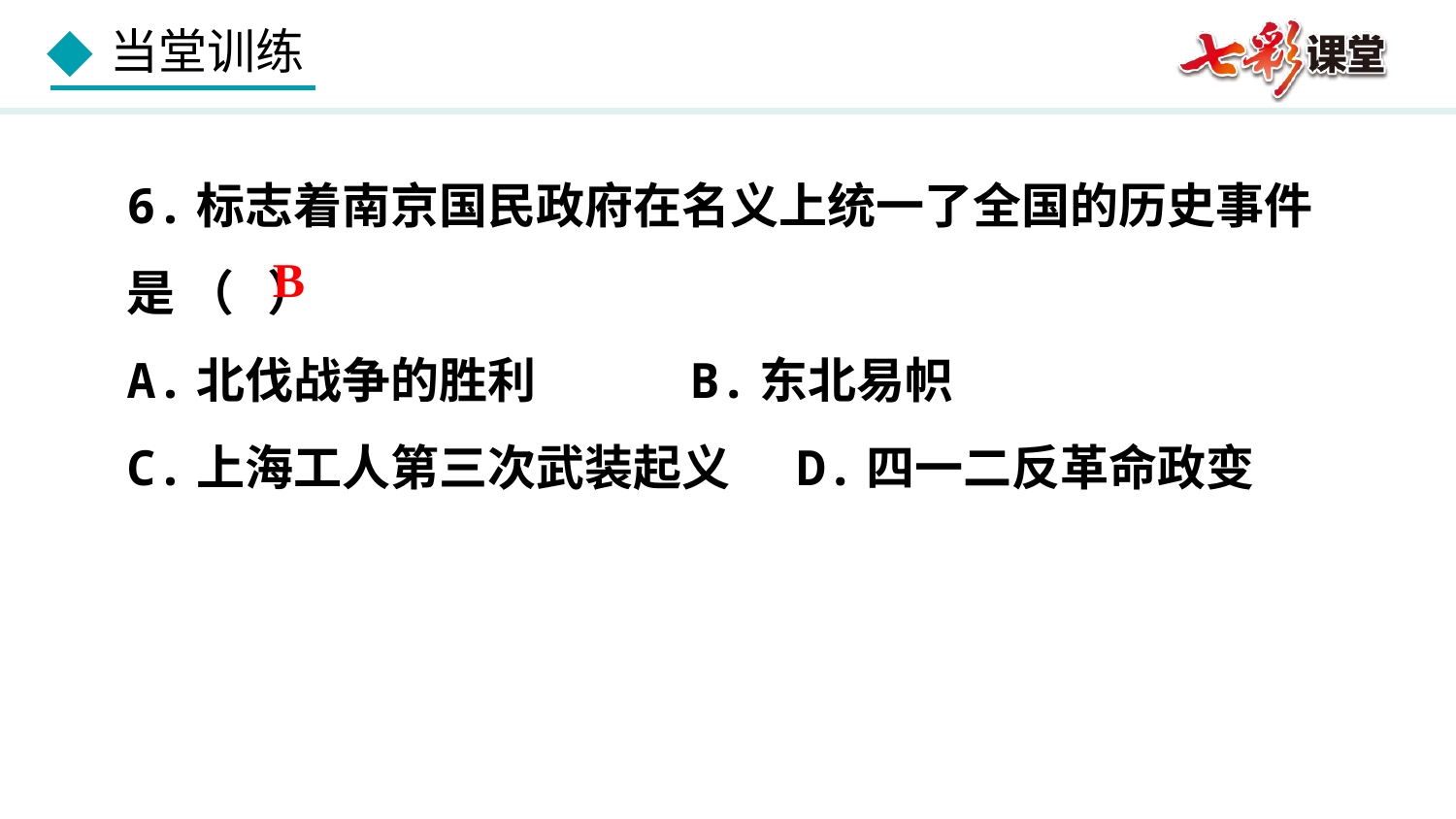

6.标志着南京国民政府在名义上统一了全国的历史事件是 （   ）
A.北伐战争的胜利             B.东北易帜
C.上海工人第三次武装起义     D.四一二反革命政变
B